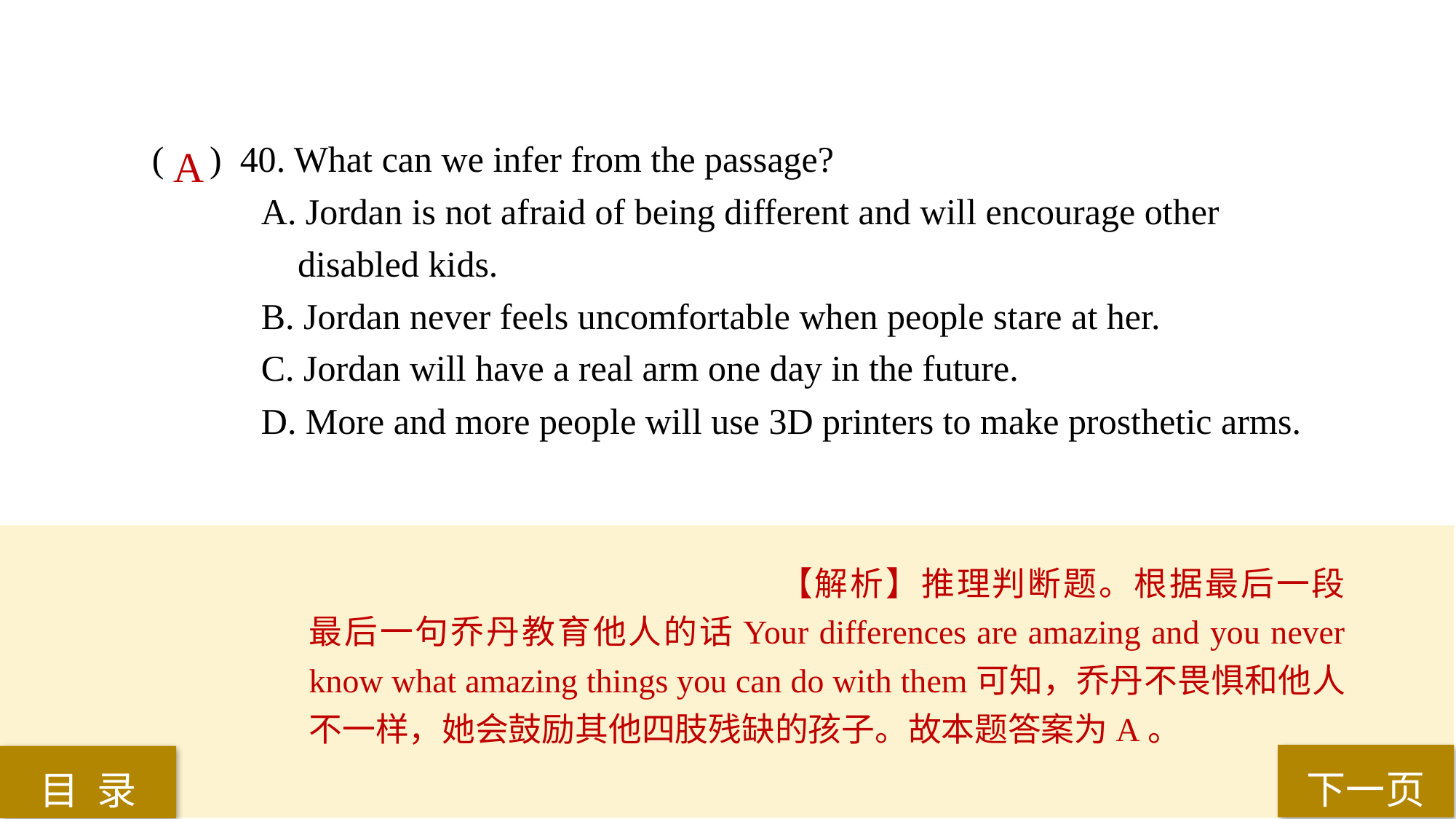

(     )  40. What can we infer from the passage?
A. Jordan is not afraid of being different and will encourage other
    disabled kids.
B. Jordan never feels uncomfortable when people stare at her.
C. Jordan will have a real arm one day in the future.
D. More and more people will use 3D printers to make prosthetic arms.
A
【解析】推理判断题。根据最后一段最后一句乔丹教育他人的话Your differences are amazing and you never know what amazing things you can do with them可知，乔丹不畏惧和他人不一样，她会鼓励其他四肢残缺的孩子。故本题答案为A。